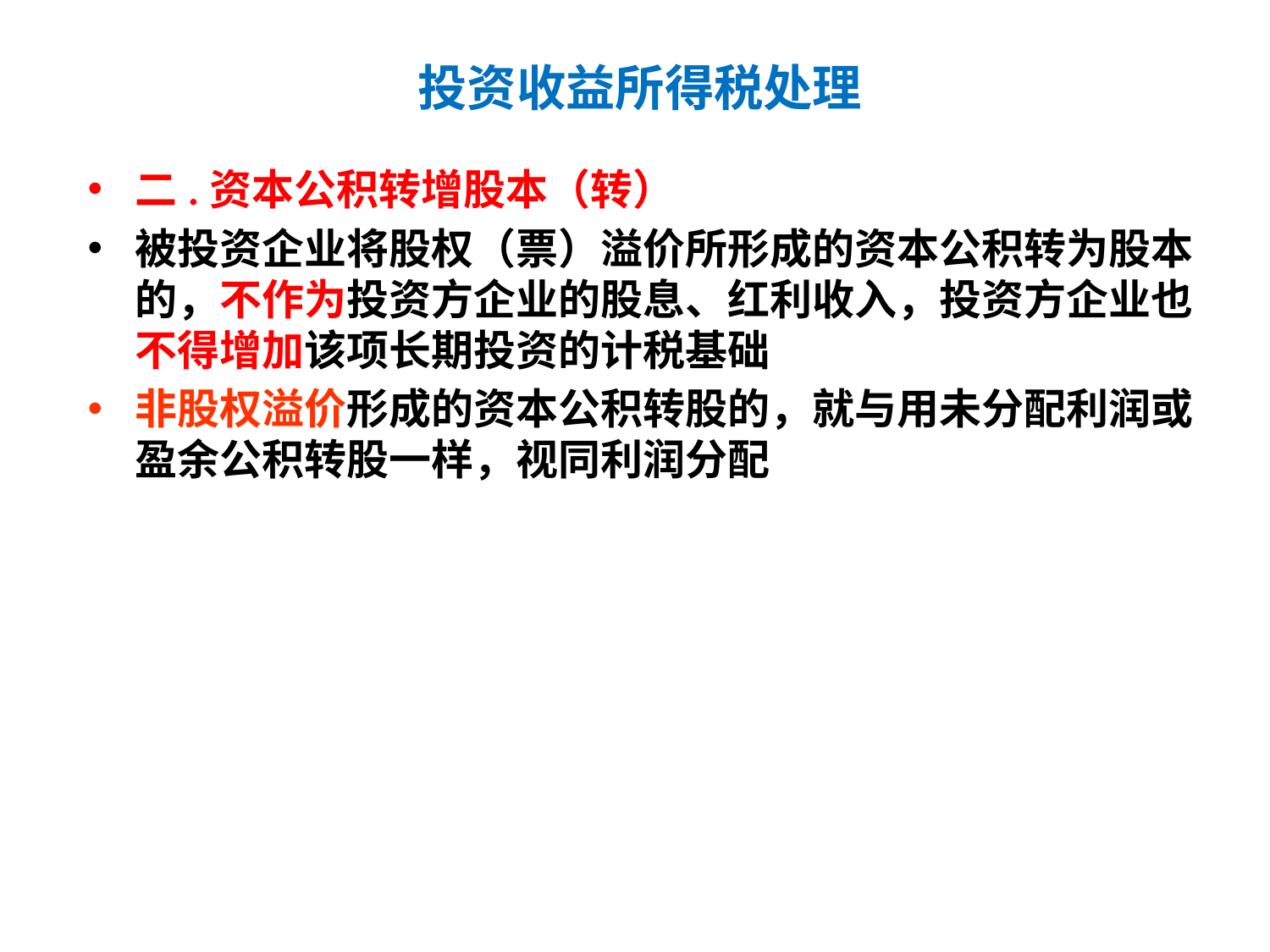

# 投资收益所得税处理
二.资本公积转增股本（转）
被投资企业将股权（票）溢价所形成的资本公积转为股本的，不作为投资方企业的股息、红利收入，投资方企业也不得增加该项长期投资的计税基础
非股权溢价形成的资本公积转股的，就与用未分配利润或盈余公积转股一样，视同利润分配